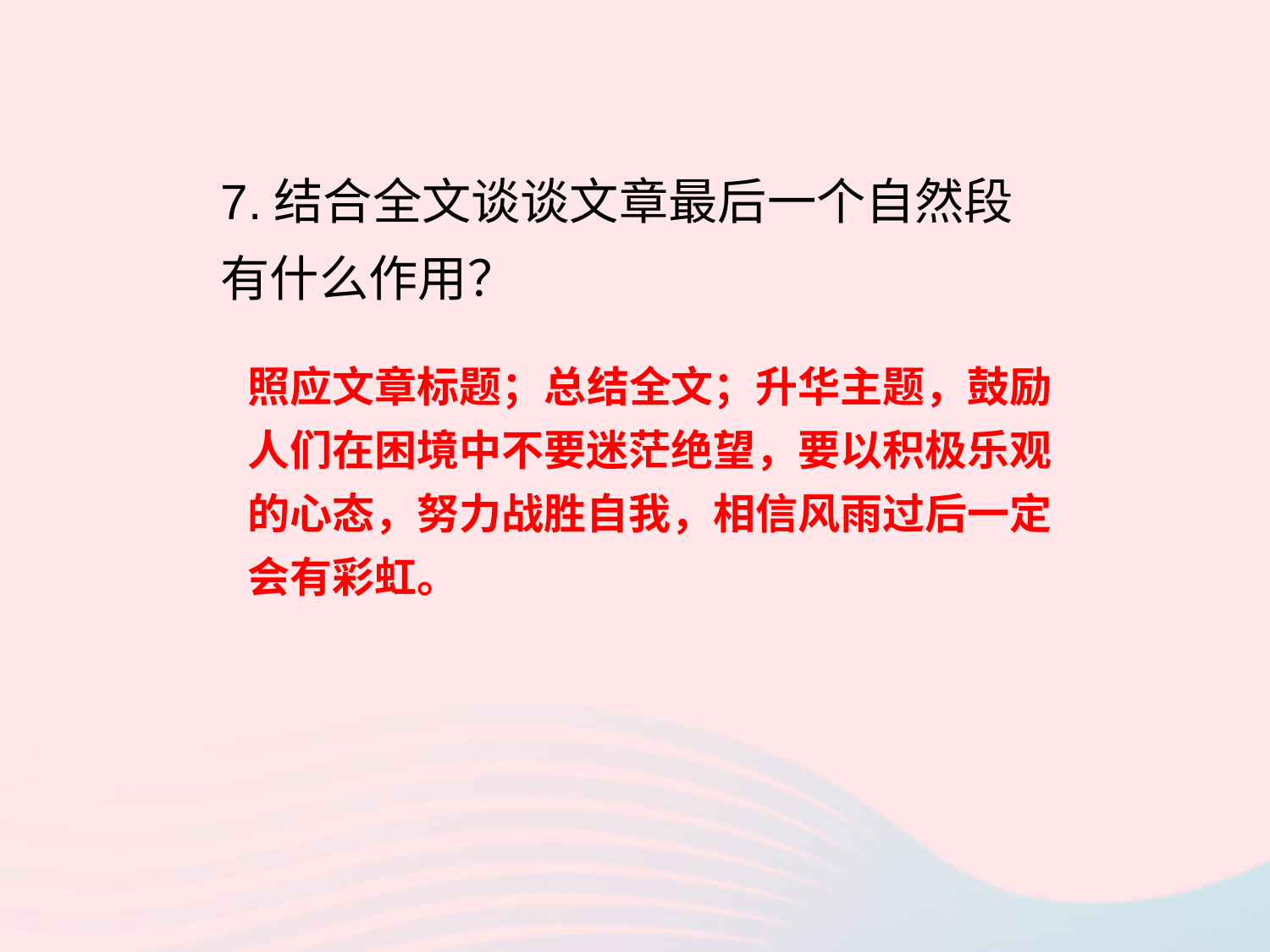

7.结合全文谈谈文章最后一个自然段有什么作用？
照应文章标题；总结全文；升华主题，鼓励人们在困境中不要迷茫绝望，要以积极乐观的心态，努力战胜自我，相信风雨过后一定会有彩虹。